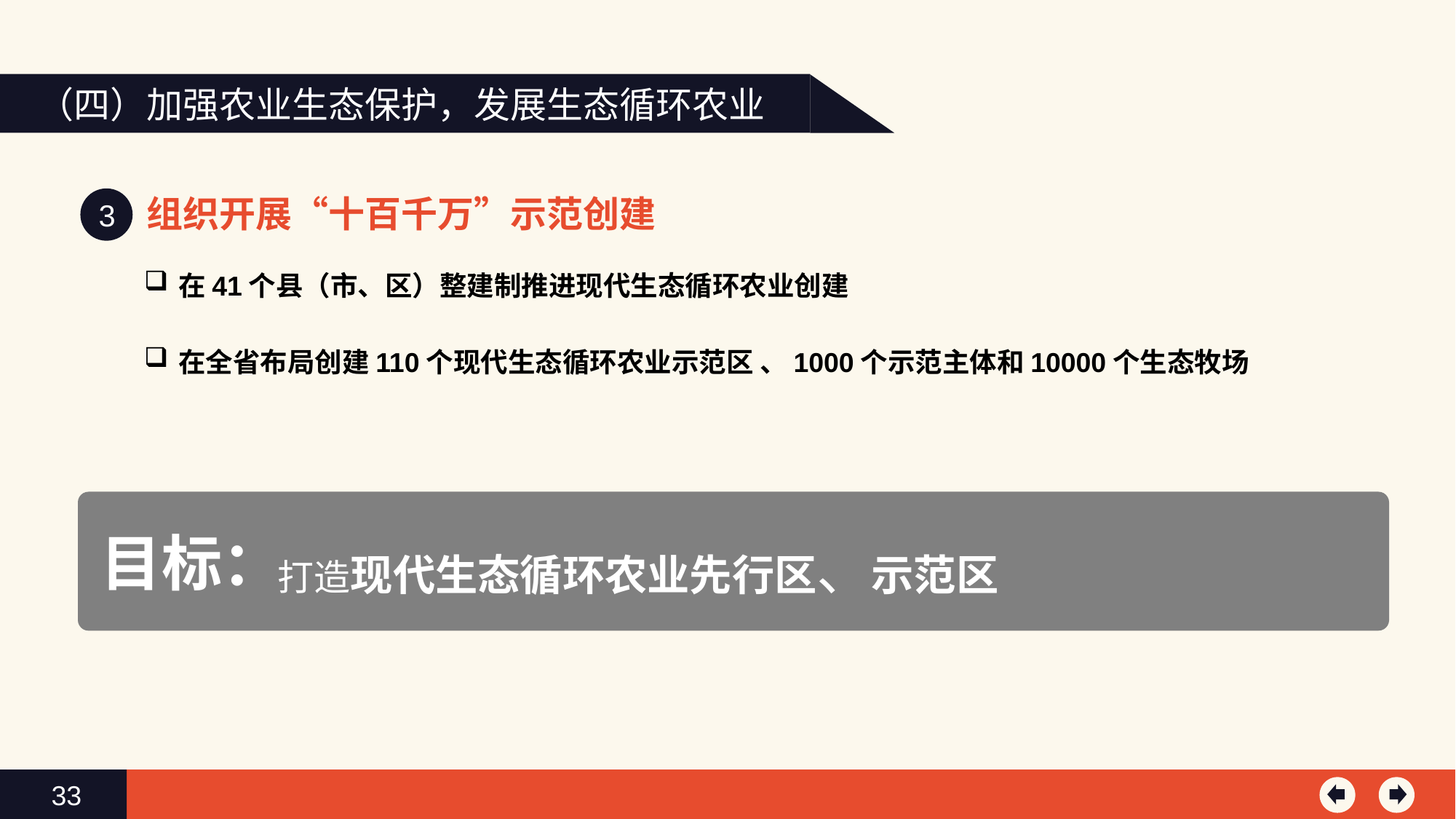

（四）加强农业生态保护，发展生态循环农业
组织开展“十百千万”示范创建
3
在41个县（市、区）整建制推进现代生态循环农业创建
在全省布局创建110个现代生态循环农业示范区 、1000个示范主体和10000个生态牧场

打造现代生态循环农业先行区、示范区
目标：
33